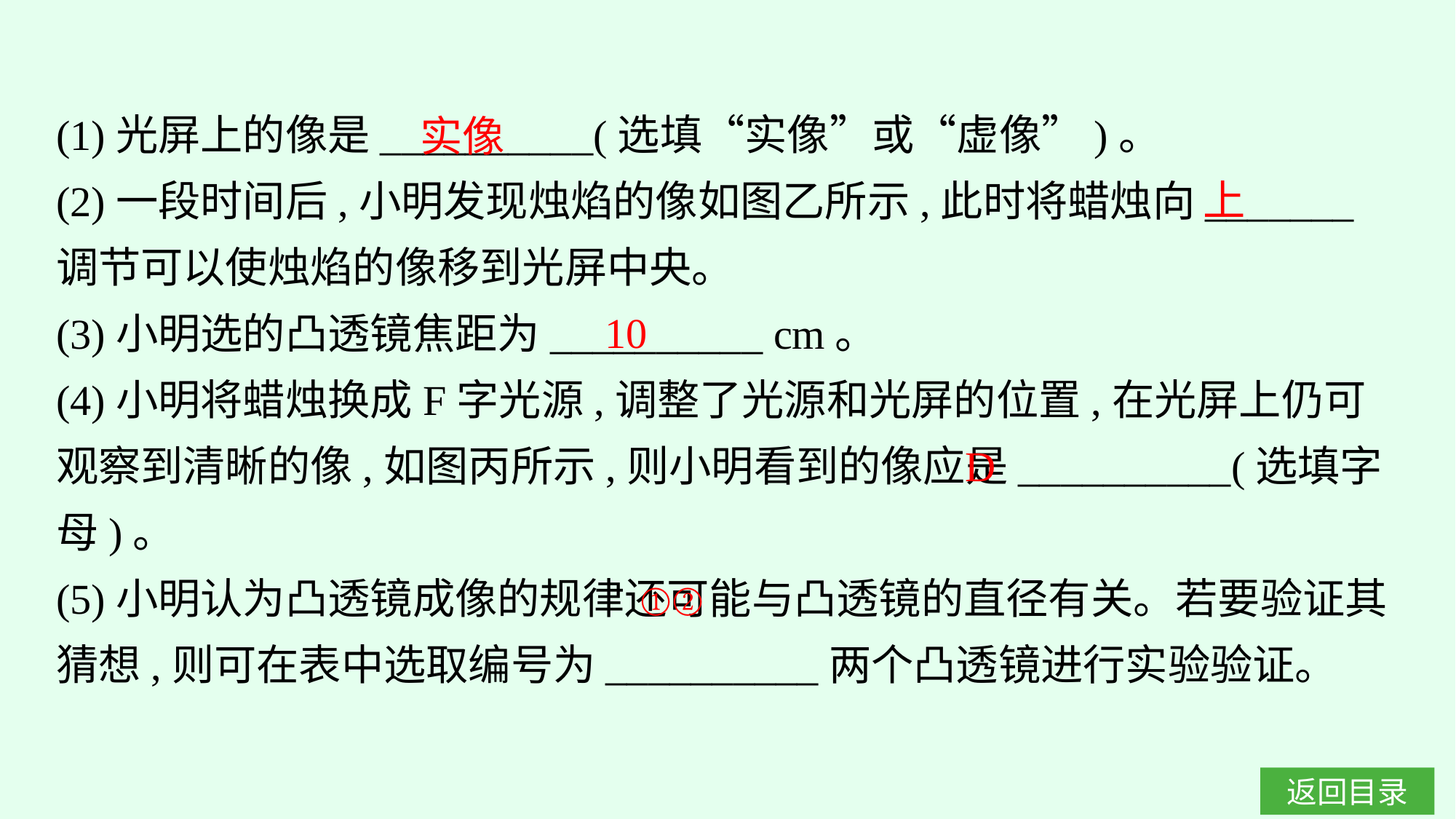

(1)光屏上的像是__________(选填“实像”或“虚像”)。
(2)一段时间后,小明发现烛焰的像如图乙所示,此时将蜡烛向_______调节可以使烛焰的像移到光屏中央。
(3)小明选的凸透镜焦距为__________ cm。
(4)小明将蜡烛换成F字光源,调整了光源和光屏的位置,在光屏上仍可观察到清晰的像,如图丙所示,则小明看到的像应是__________(选填字母)。
(5)小明认为凸透镜成像的规律还可能与凸透镜的直径有关。若要验证其猜想,则可在表中选取编号为__________两个凸透镜进行实验验证。
实像
上
10
D
①②